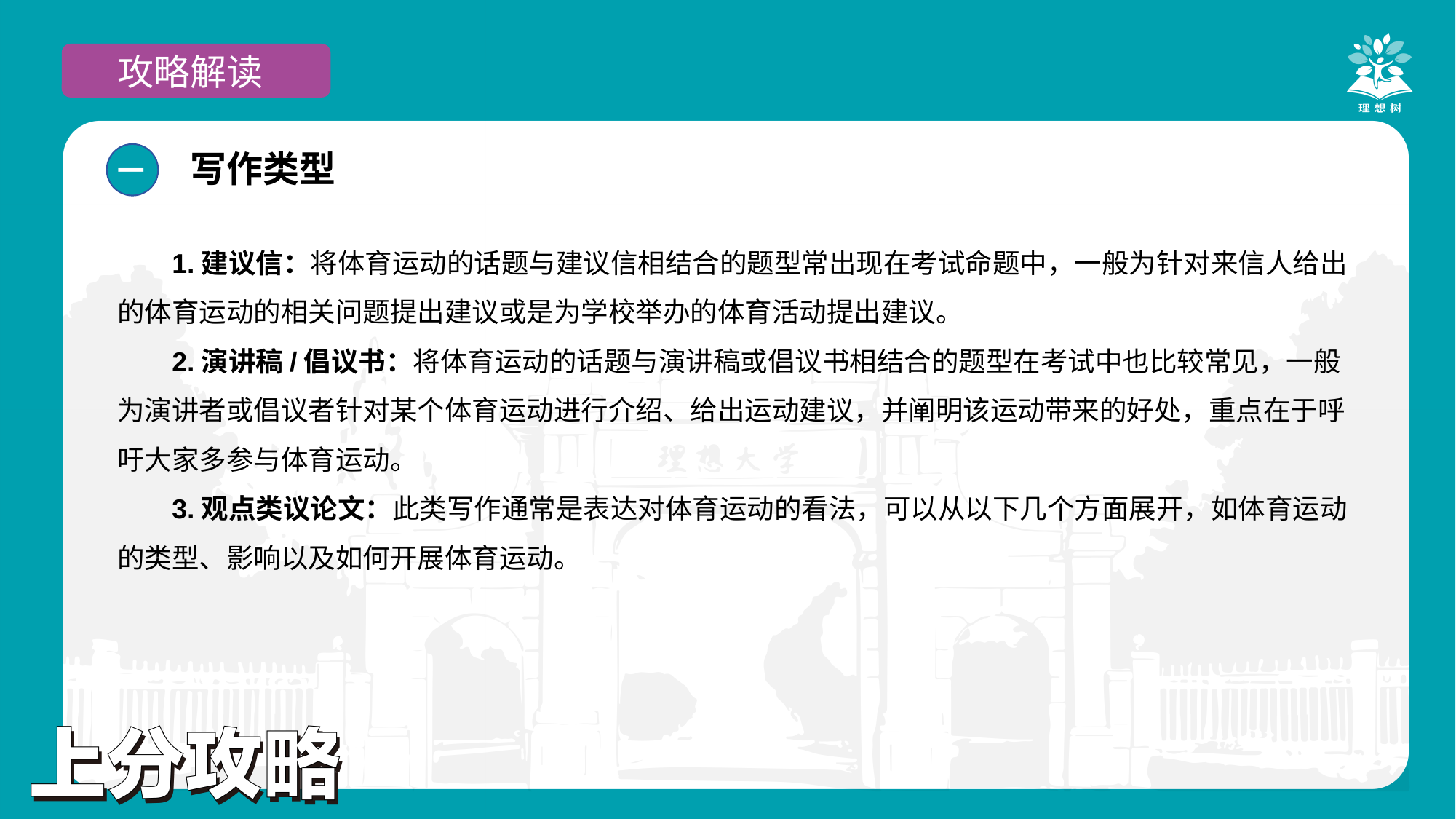

攻略解读
写作类型

一
1.建议信：将体育运动的话题与建议信相结合的题型常出现在考试命题中，一般为针对来信人给出的体育运动的相关问题提出建议或是为学校举办的体育活动提出建议。
2.演讲稿/倡议书：将体育运动的话题与演讲稿或倡议书相结合的题型在考试中也比较常见，一般为演讲者或倡议者针对某个体育运动进行介绍、给出运动建议，并阐明该运动带来的好处，重点在于呼吁大家多参与体育运动。
3.观点类议论文：此类写作通常是表达对体育运动的看法，可以从以下几个方面展开，如体育运动的类型、影响以及如何开展体育运动。